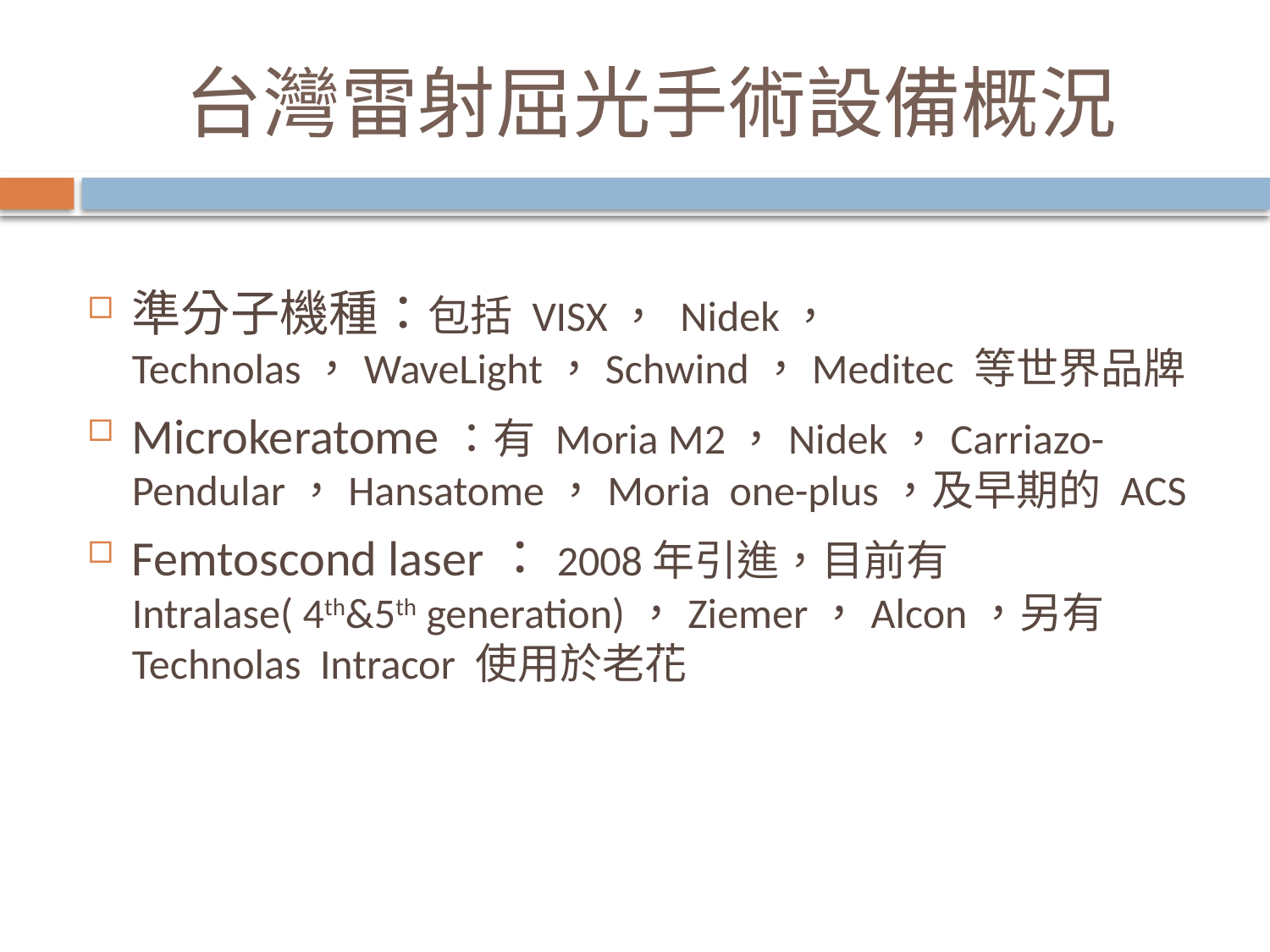

# 台灣雷射屈光手術設備概況
準分子機種：包括 VISX， Nidek， Technolas，WaveLight，Schwind，Meditec 等世界品牌
Microkeratome：有 Moria M2，Nidek，Carriazo-Pendular，Hansatome，Moria  one-plus，及早期的 ACS
Femtoscond laser：2008年引進，目前有 Intralase( 4th&5th generation)，Ziemer，Alcon，另有Technolas  Intracor 使用於老花